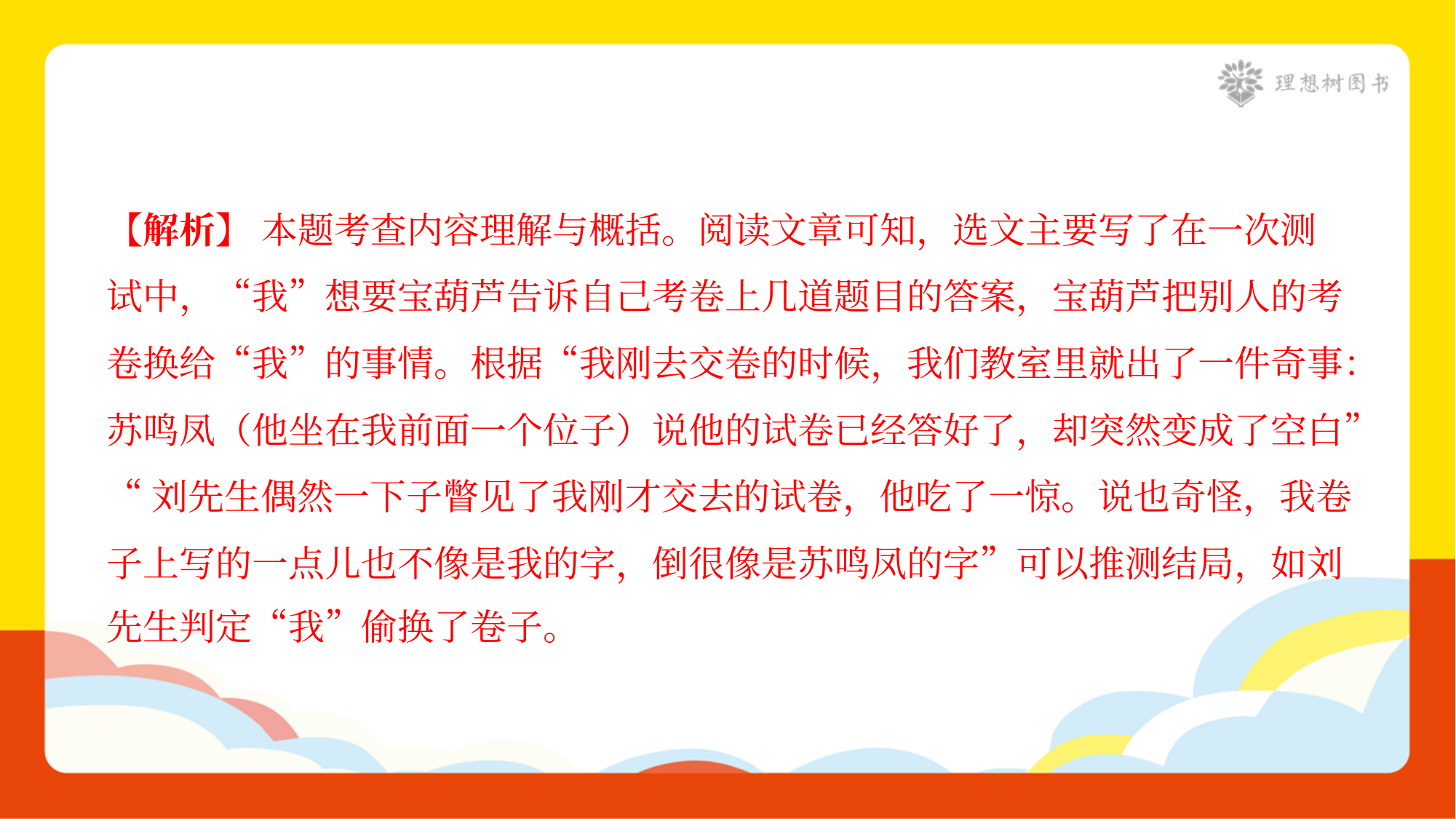

【解析】 本题考查内容理解与概括。阅读文章可知，选文主要写了在一次测
试中，“我”想要宝葫芦告诉自己考卷上几道题目的答案，宝葫芦把别人的考
卷换给“我”的事情。根据“我刚去交卷的时候，我们教室里就出了一件奇事：
苏鸣凤（他坐在我前面一个位子）说他的试卷已经答好了，却突然变成了空白”
“刘先生偶然一下子瞥见了我刚才交去的试卷，他吃了一惊。说也奇怪，我卷
子上写的一点儿也不像是我的字，倒很像是苏鸣凤的字”可以推测结局，如刘
先生判定“我”偷换了卷子。